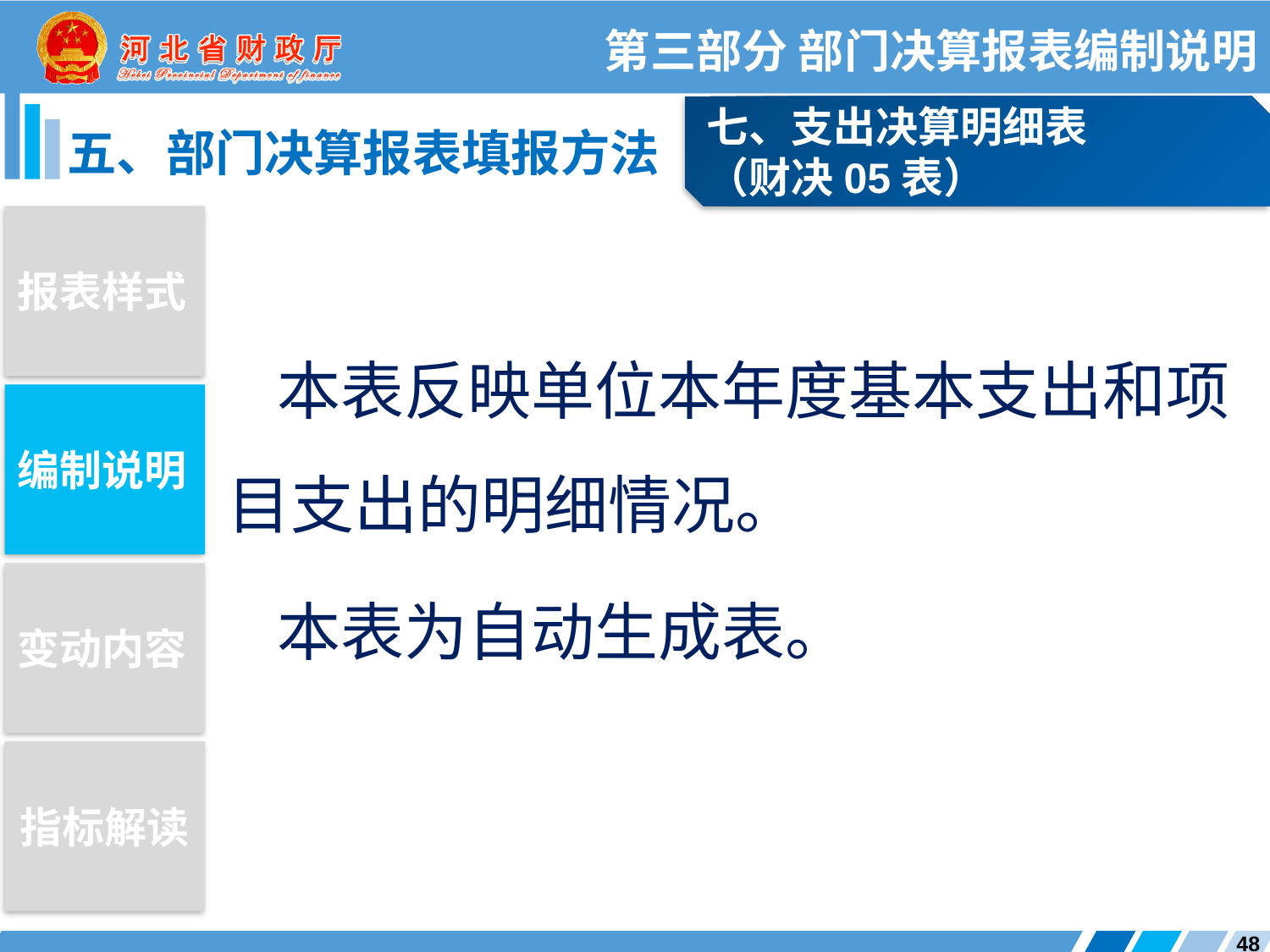

第三部分 部门决算报表编制说明
七、支出决算明细表
（财决05表）
五、部门决算报表填报方法
报表样式

本表反映单位本年度基本支出和项目支出的明细情况。
本表为自动生成表。
编制说明
变动内容
指标解读
48